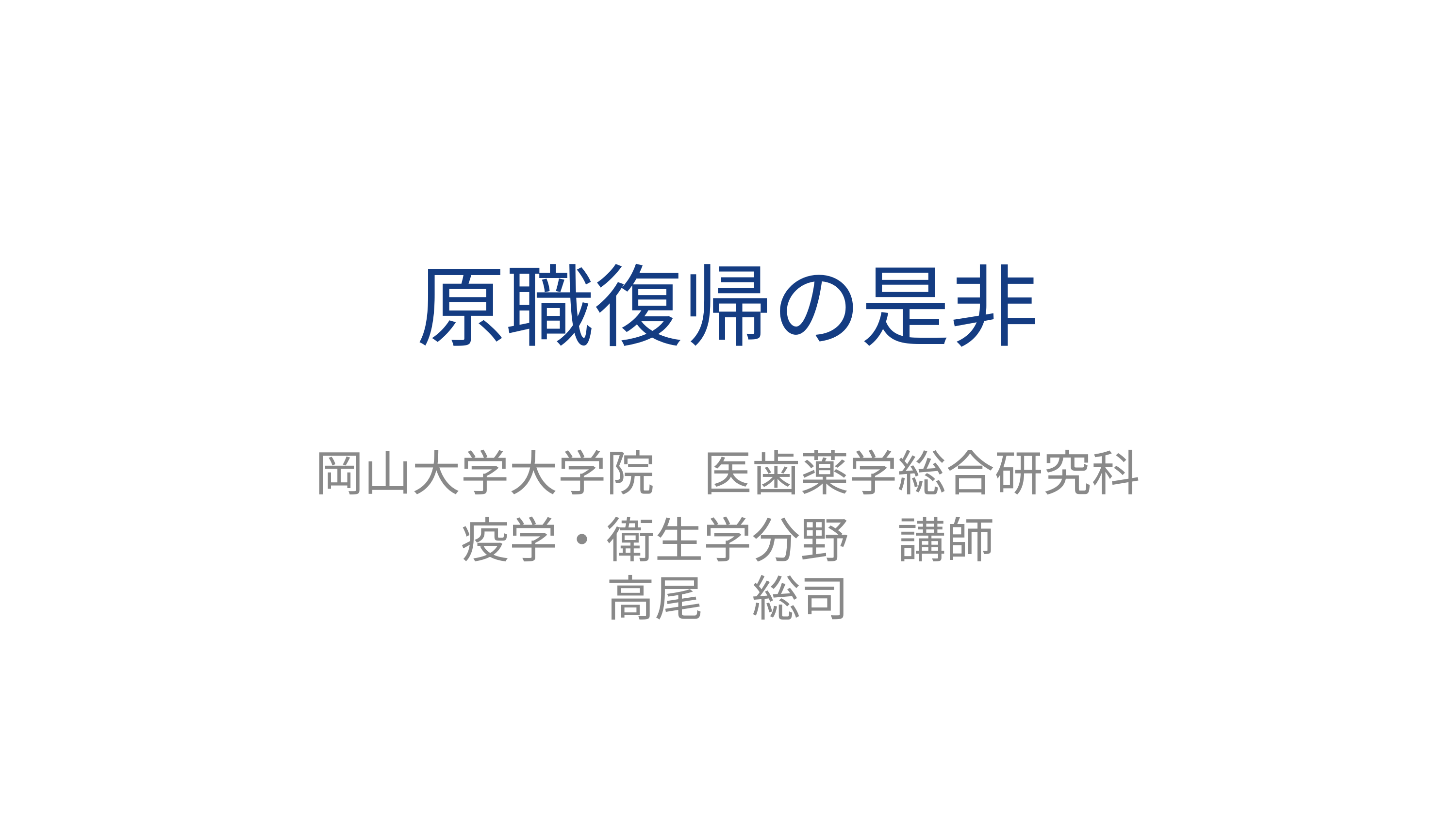

# 原職復帰の是非
岡山大学大学院　医歯薬学総合研究科
疫学・衛生学分野　講師
高尾　総司